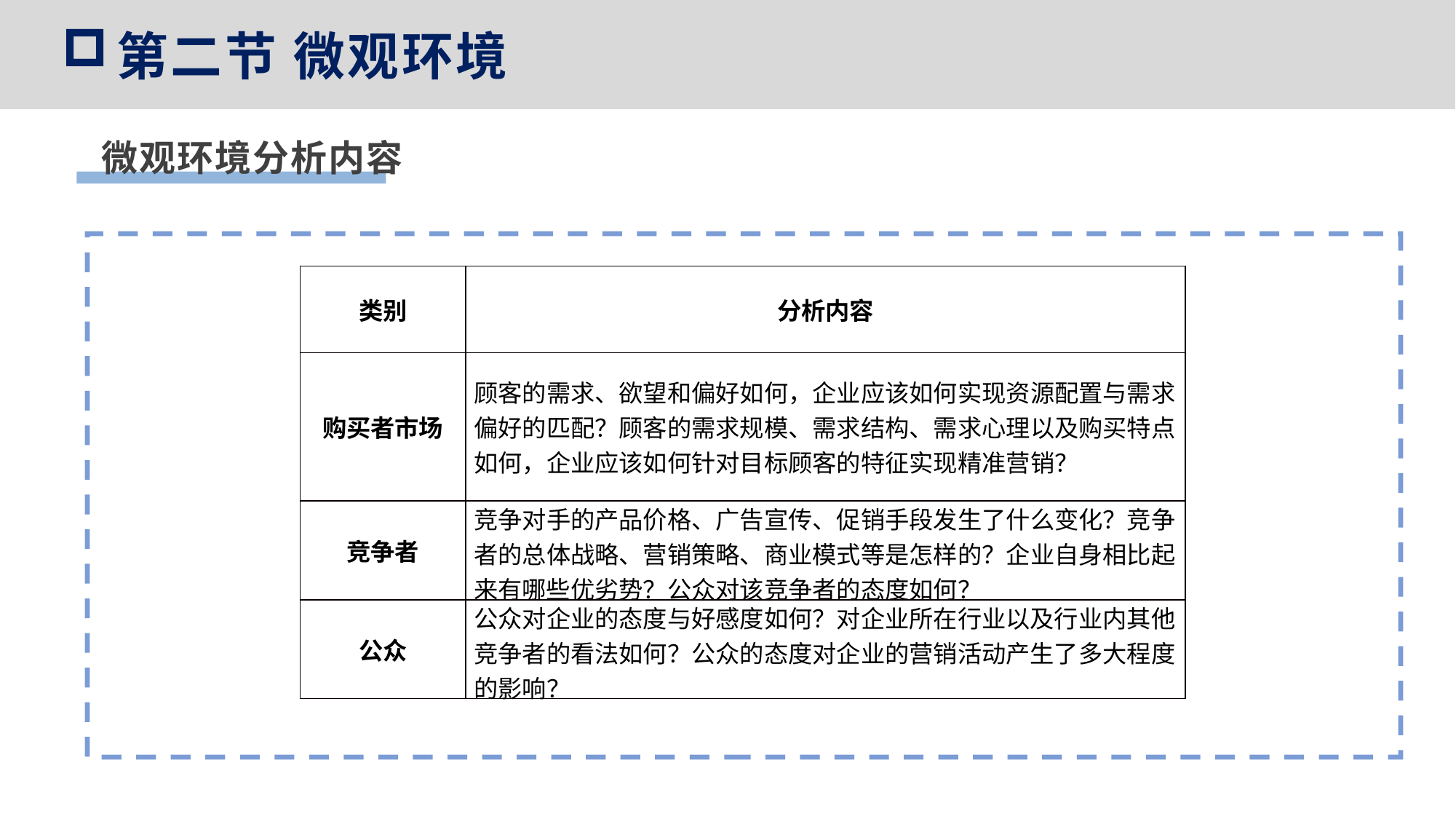

第二节 微观环境
微观环境分析内容

| 类别 | 分析内容 |
| --- | --- |
| 购买者市场 | 顾客的需求、欲望和偏好如何，企业应该如何实现资源配置与需求偏好的匹配？顾客的需求规模、需求结构、需求心理以及购买特点如何，企业应该如何针对目标顾客的特征实现精准营销？ |
| 竞争者 | 竞争对手的产品价格、广告宣传、促销手段发生了什么变化？竞争者的总体战略、营销策略、商业模式等是怎样的？企业自身相比起来有哪些优劣势？公众对该竞争者的态度如何？ |
| 公众 | 公众对企业的态度与好感度如何？对企业所在行业以及行业内其他竞争者的看法如何？公众的态度对企业的营销活动产生了多大程度的影响？ |